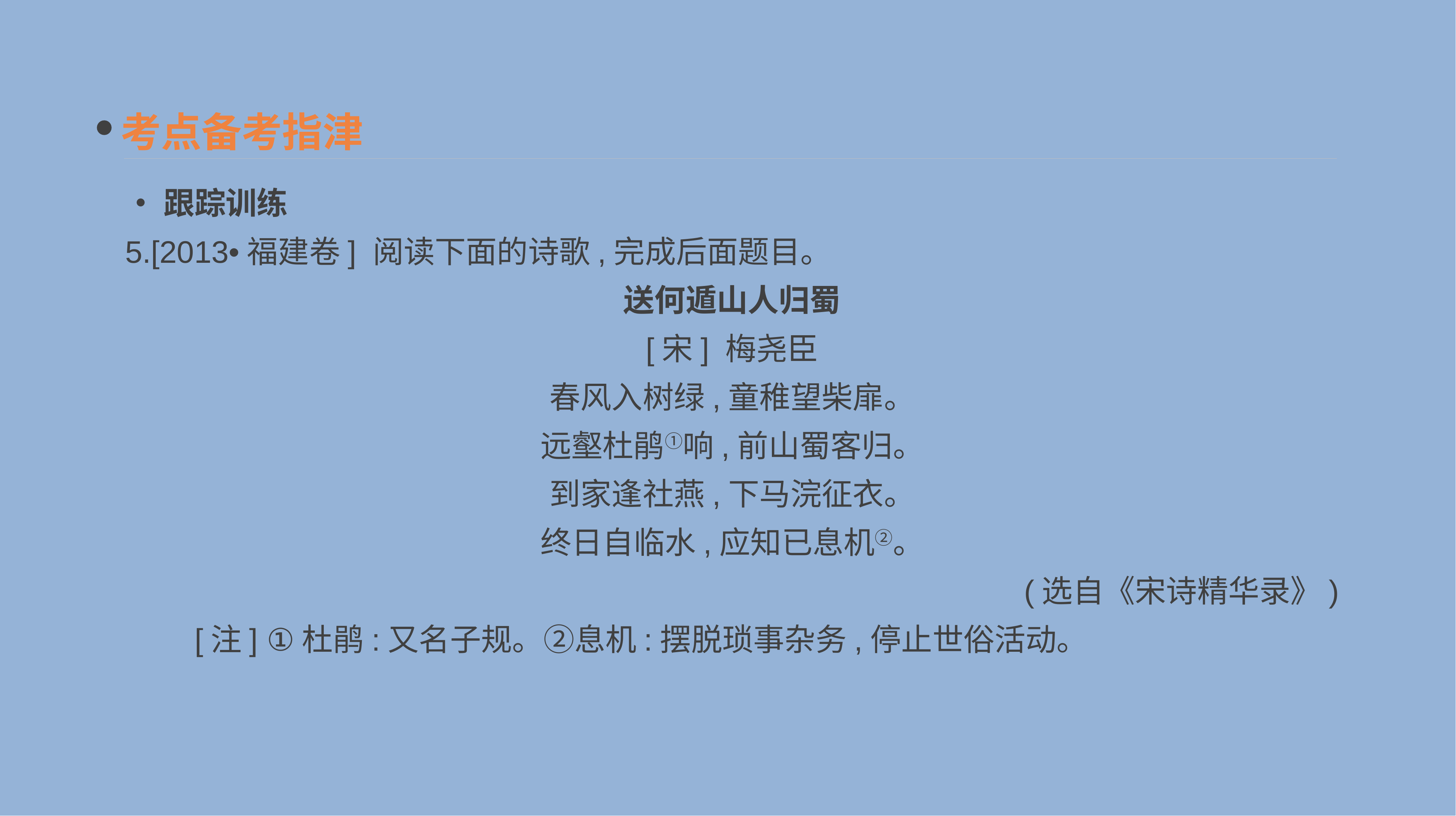

考点备考指津

•跟踪训练
5.[2013•福建卷] 阅读下面的诗歌,完成后面题目。
送何遁山人归蜀
[宋] 梅尧臣
春风入树绿,童稚望柴扉。
远壑杜鹃①响,前山蜀客归。
到家逢社燕,下马浣征衣。
终日自临水,应知已息机②。
(选自《宋诗精华录》)
　　[注] ①杜鹃:又名子规。②息机:摆脱琐事杂务,停止世俗活动。